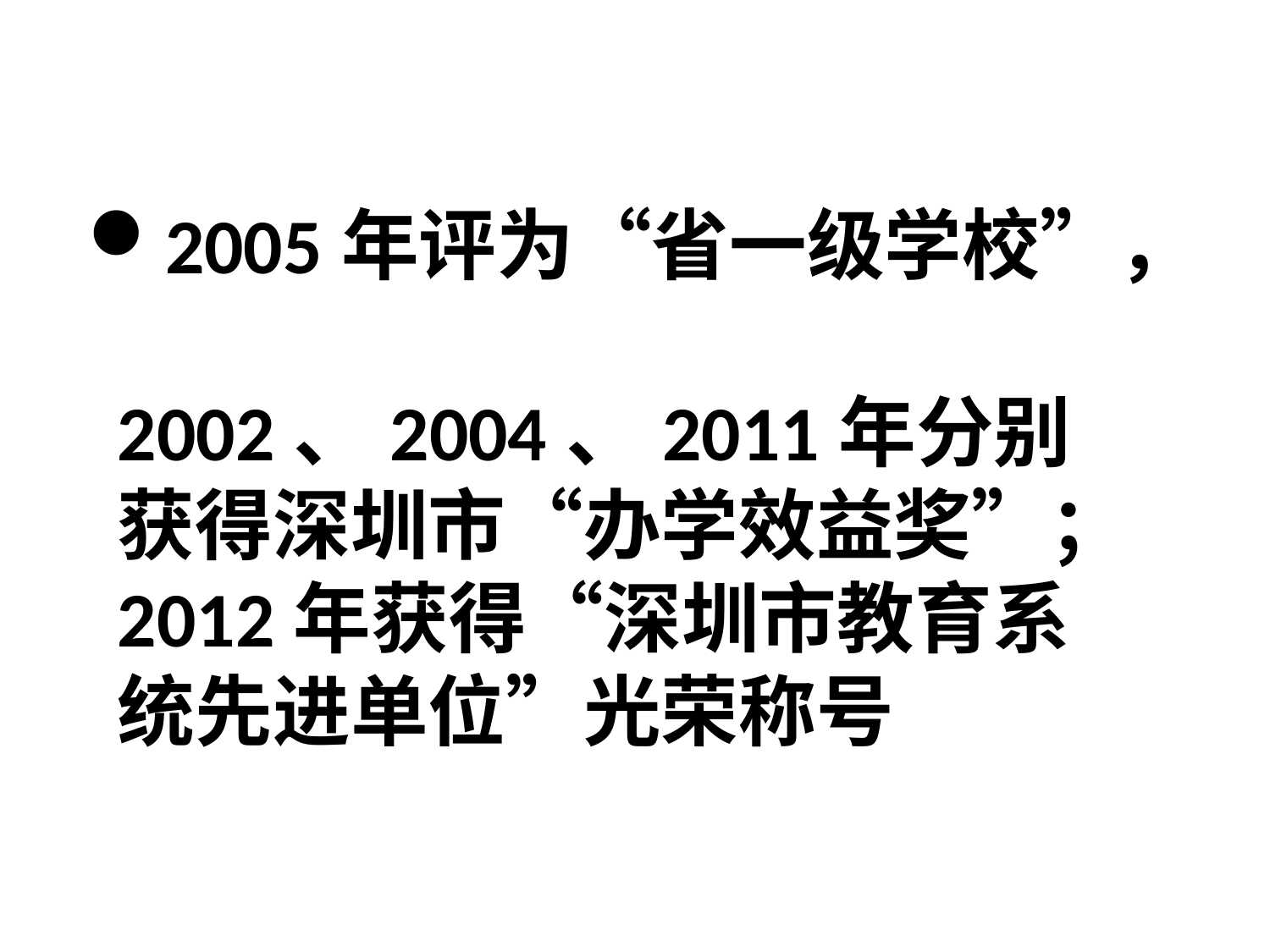

# 2005年评为“省一级学校”， 2002、2004、2011年分别获得深圳市“办学效益奖”； 2012年获得“深圳市教育系统先进单位”光荣称号